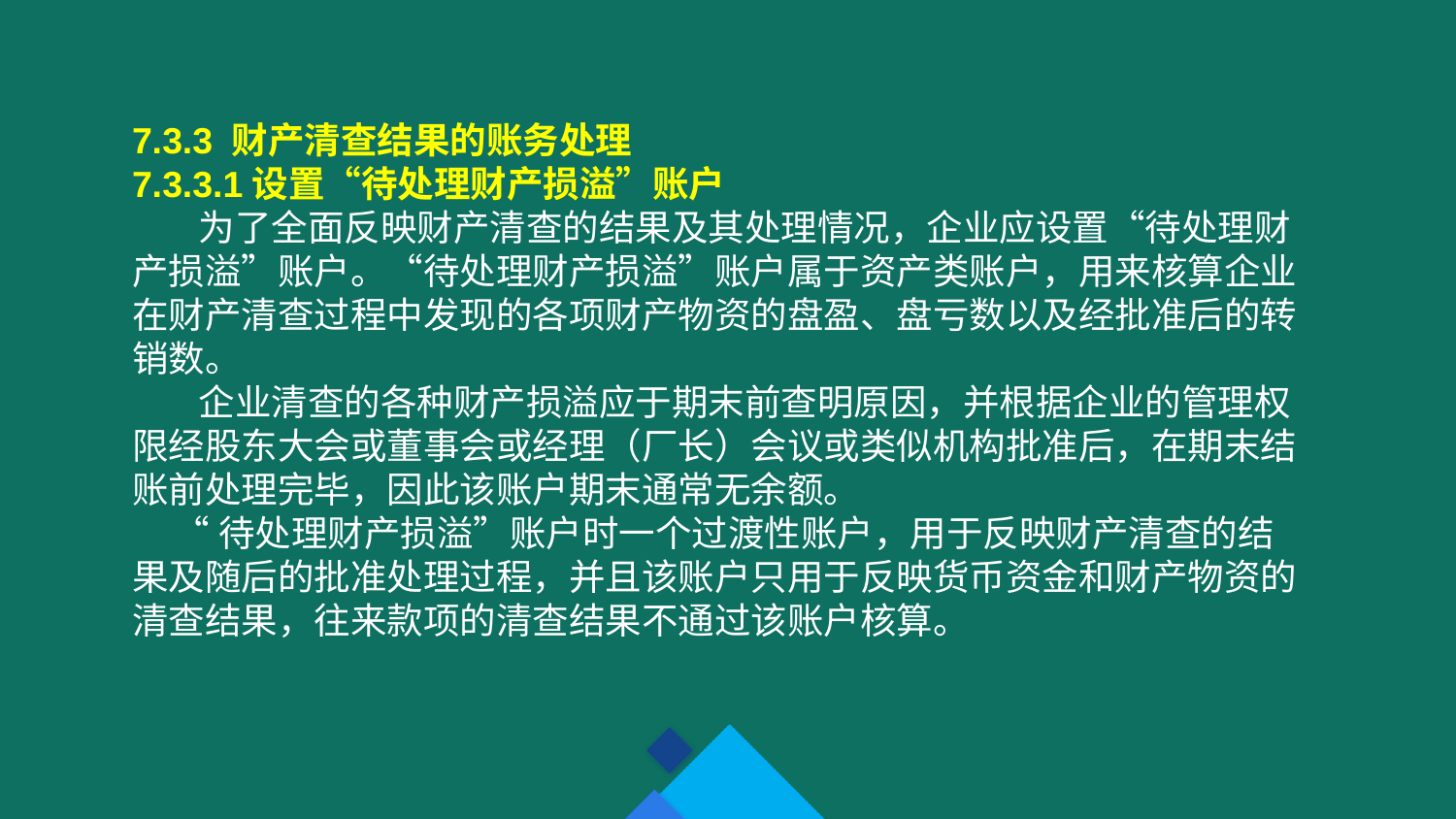

7.3.3 财产清查结果的账务处理
7.3.3.1设置“待处理财产损溢”账户
       为了全面反映财产清查的结果及其处理情况，企业应设置“待处理财产损溢”账户。“待处理财产损溢”账户属于资产类账户，用来核算企业在财产清查过程中发现的各项财产物资的盘盈、盘亏数以及经批准后的转销数。
       企业清查的各种财产损溢应于期末前查明原因，并根据企业的管理权限经股东大会或董事会或经理（厂长）会议或类似机构批准后，在期末结账前处理完毕，因此该账户期末通常无余额。
     “待处理财产损溢”账户时一个过渡性账户，用于反映财产清查的结果及随后的批准处理过程，并且该账户只用于反映货币资金和财产物资的清查结果，往来款项的清查结果不通过该账户核算。